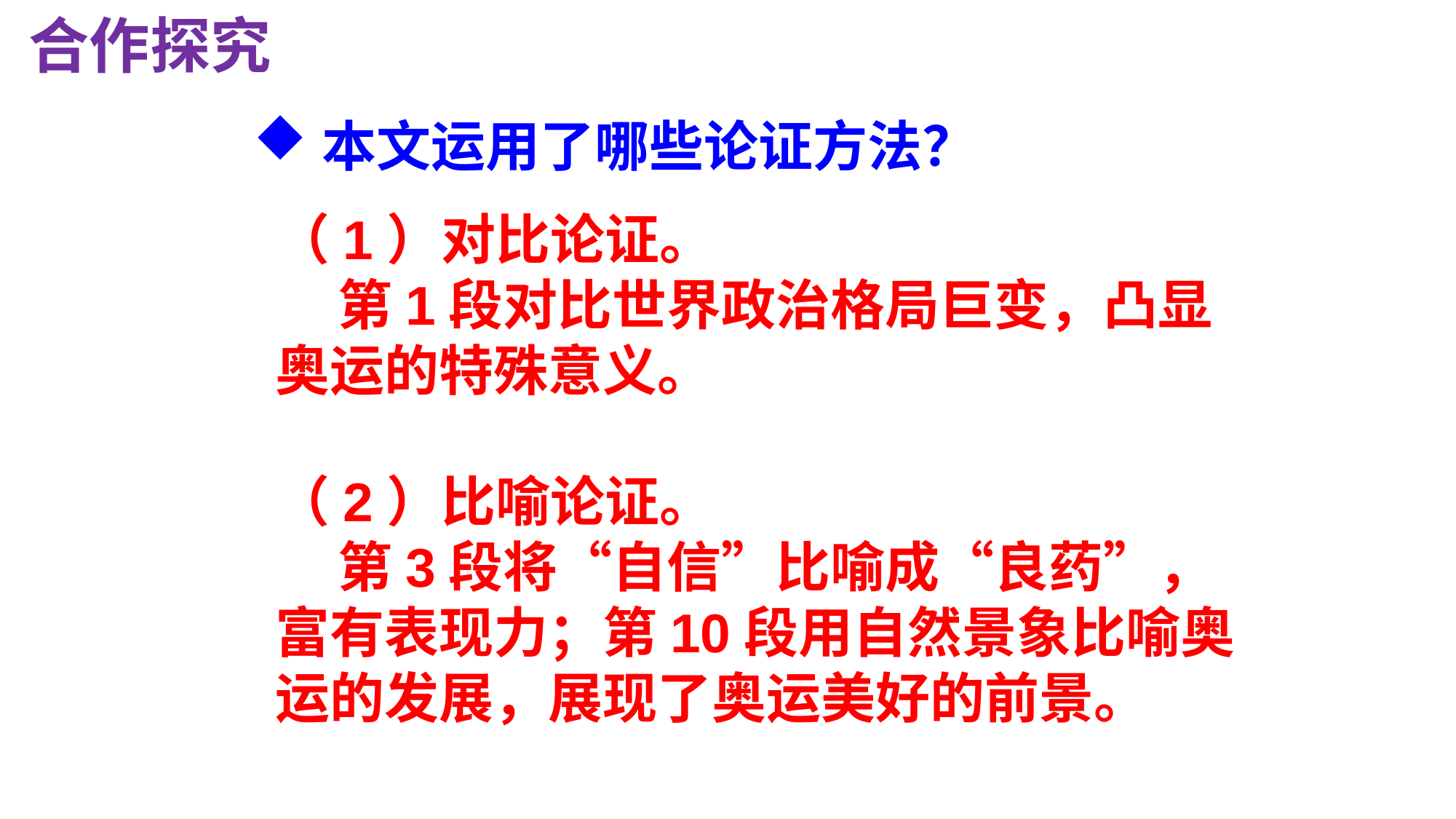

合作探究
本文运用了哪些论证方法？
（1）对比论证。
    第1段对比世界政治格局巨变，凸显奥运的特殊意义。

（2）比喻论证。
    第3段将“自信”比喻成“良药”，富有表现力；第10段用自然景象比喻奥运的发展，展现了奥运美好的前景。